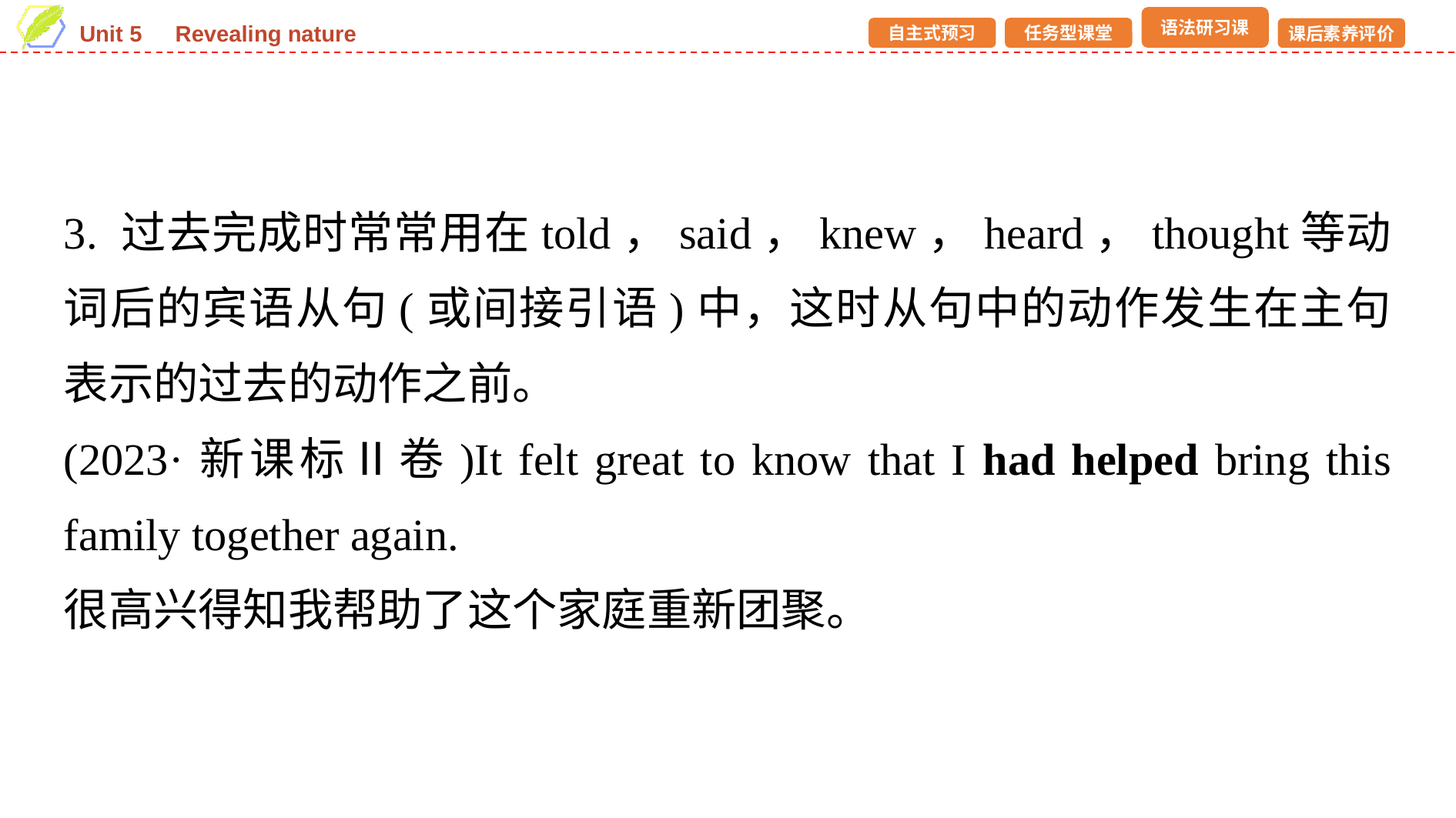

3. 过去完成时常常用在told，said，knew，heard，thought等动词后的宾语从句(或间接引语)中，这时从句中的动作发生在主句表示的过去的动作之前。
(2023·新课标Ⅱ卷)It felt great to know that I had helped bring this family together again.
很高兴得知我帮助了这个家庭重新团聚。